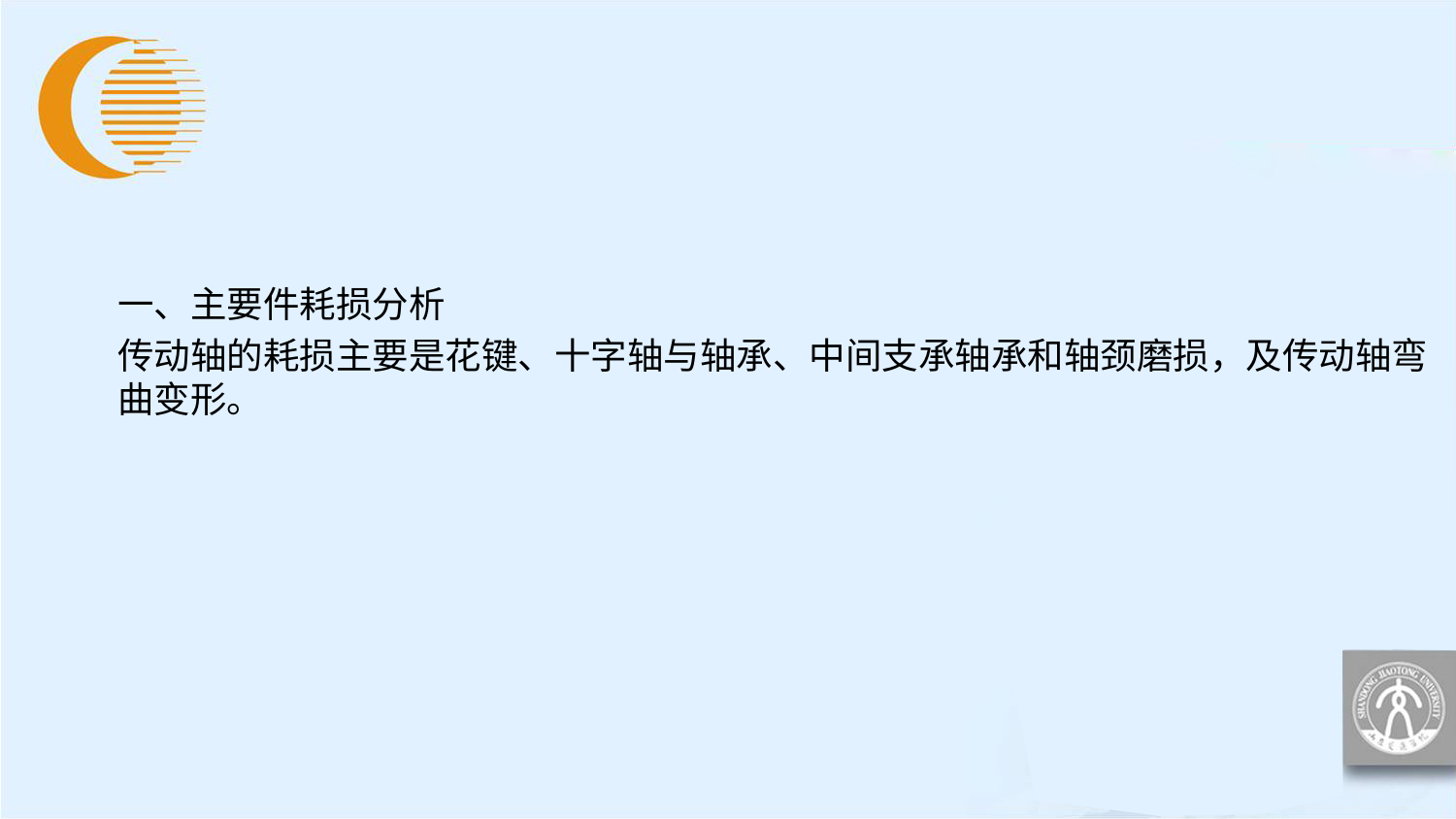

一、主要件耗损分析
传动轴的耗损主要是花键、十字轴与轴承、中间支承轴承和轴颈磨损，及传动轴弯曲变形。